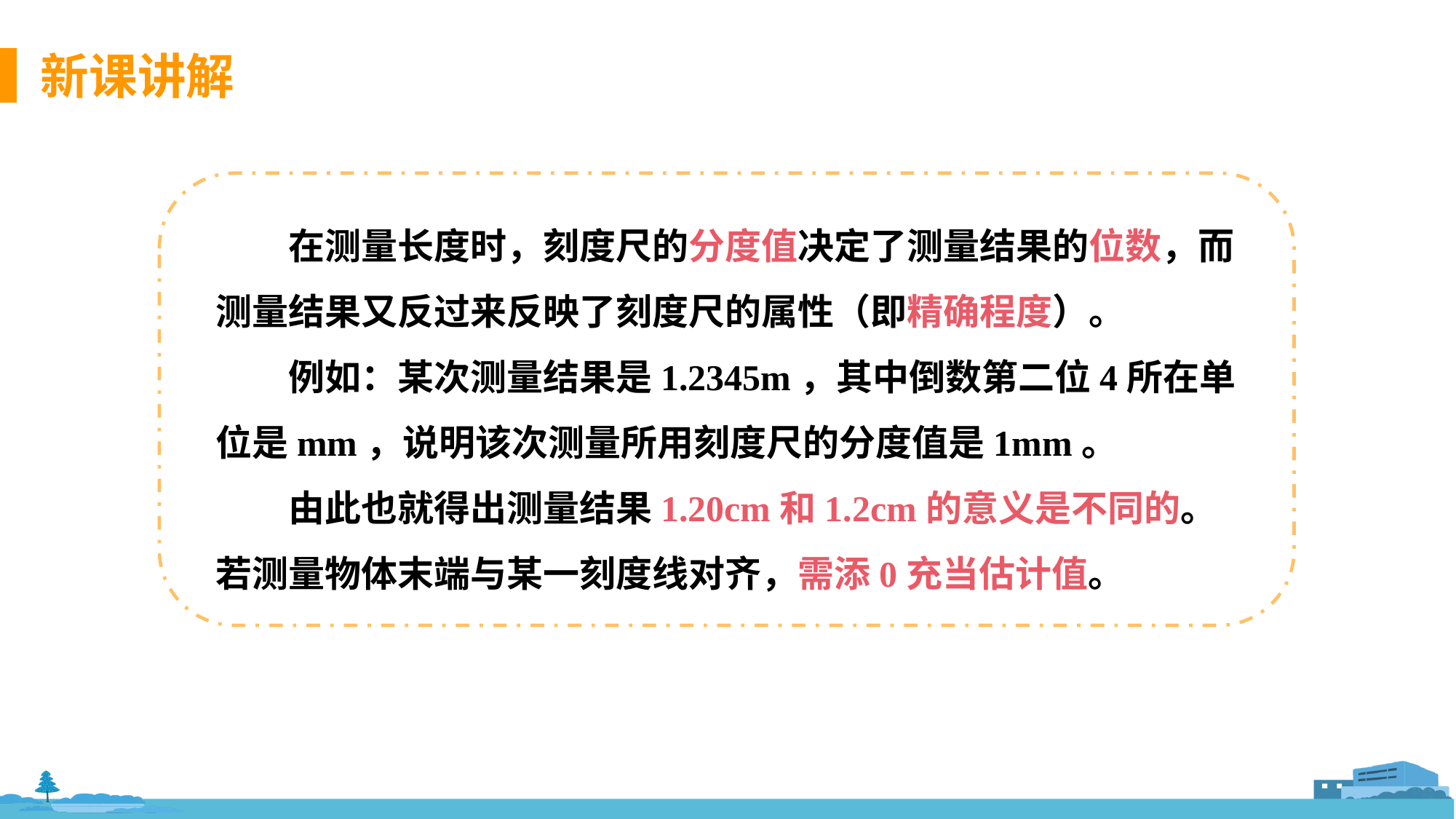

在测量长度时，刻度尺的分度值决定了测量结果的位数，而测量结果又反过来反映了刻度尺的属性（即精确程度）。
例如：某次测量结果是1.2345m，其中倒数第二位4所在单位是mm，说明该次测量所用刻度尺的分度值是1mm。
由此也就得出测量结果1.20cm和1.2cm的意义是不同的。若测量物体末端与某一刻度线对齐，需添0充当估计值。